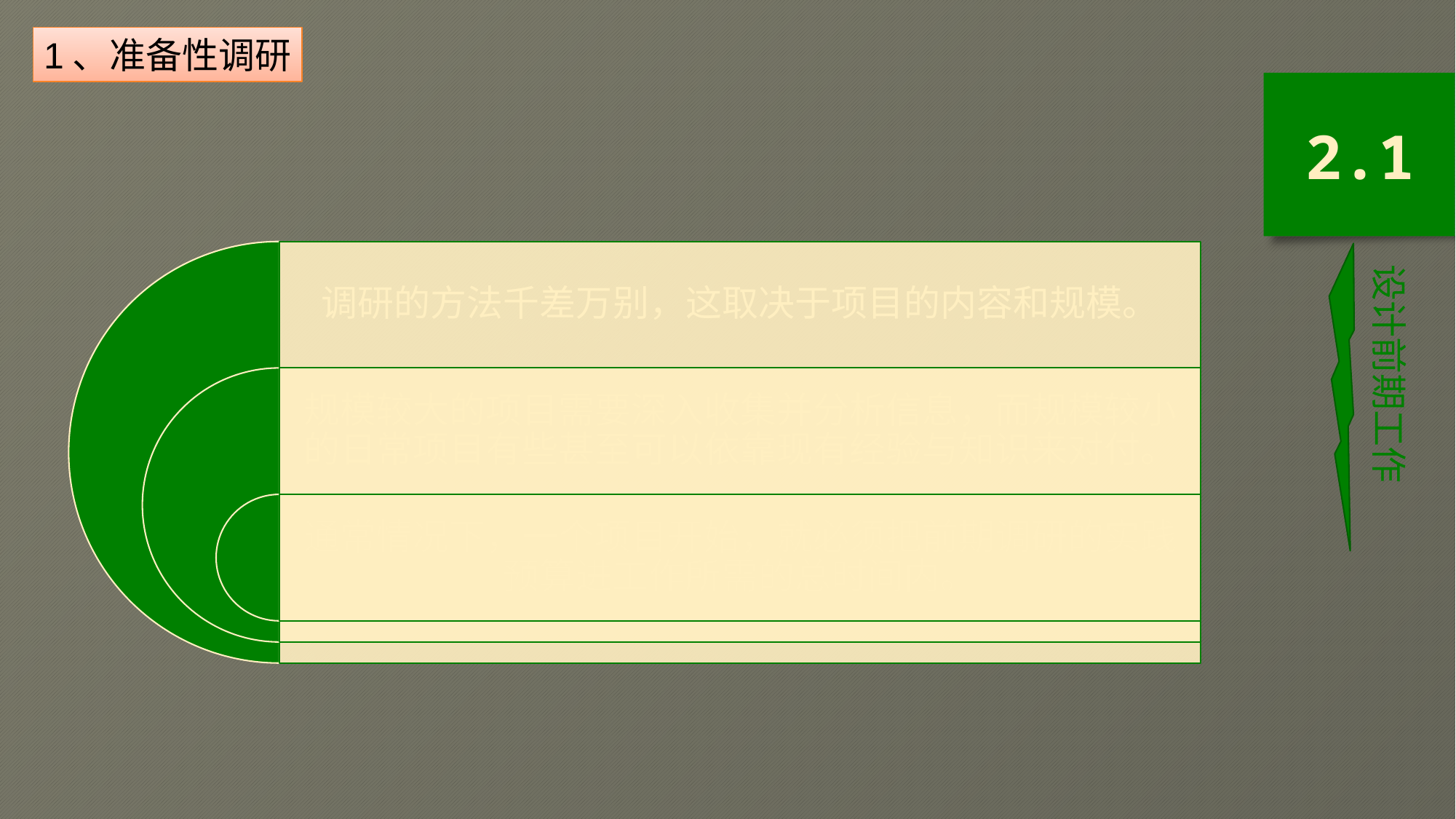

1、准备性调研
2.1
调研的方法千差万别，这取决于项目的内容和规模。
规模较大的项目需要深入收集并分析信息，而规模较小的日常项目有些甚至可以依靠现有经验与知识来对付。
通常情况下，一个项目开始，就必须把前期调研的实践预算进工作所需的总时间内。

设计前期工作